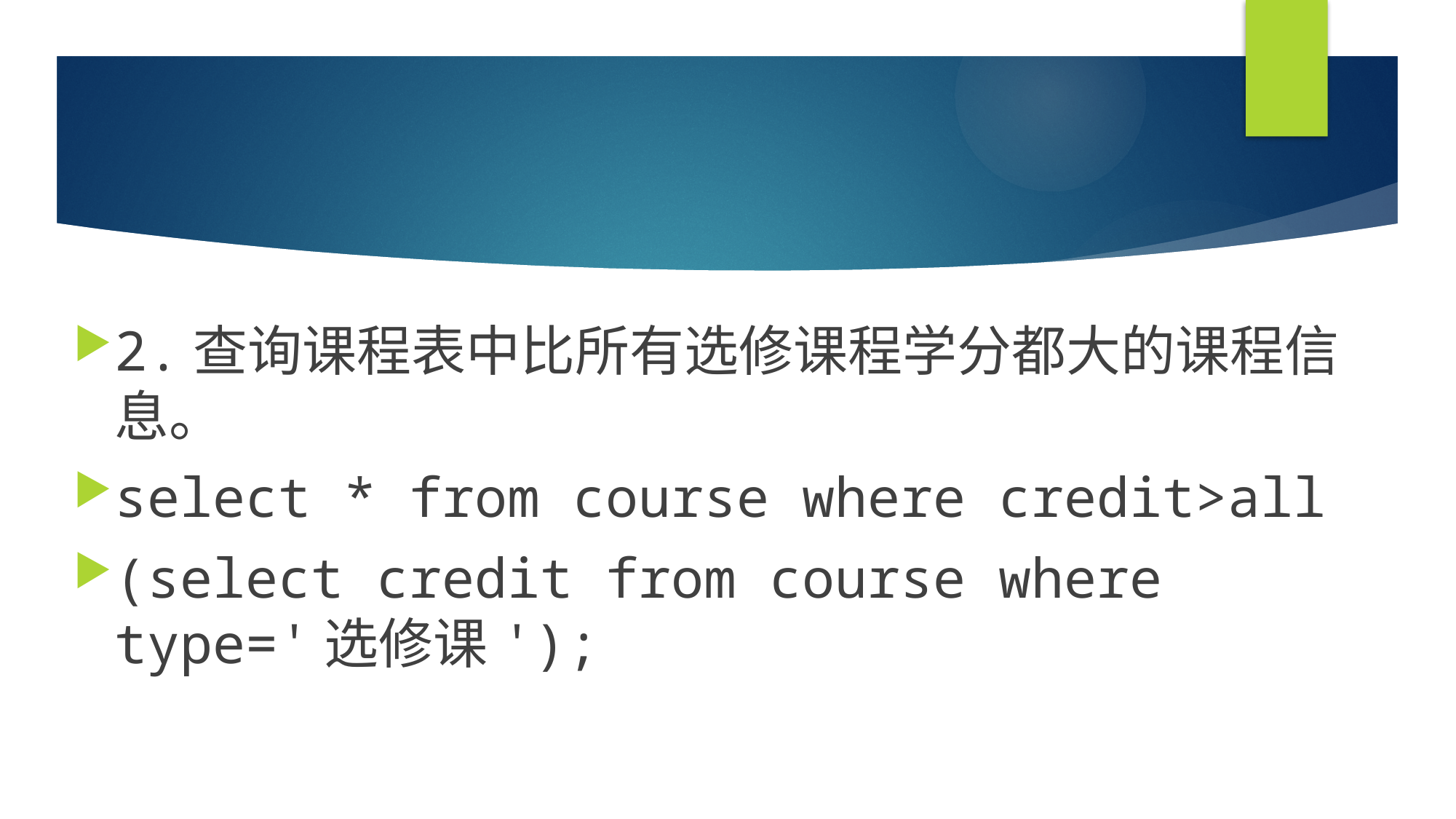

#
2.查询课程表中比所有选修课程学分都大的课程信息。
select * from course where credit>all
(select credit from course where type='选修课');